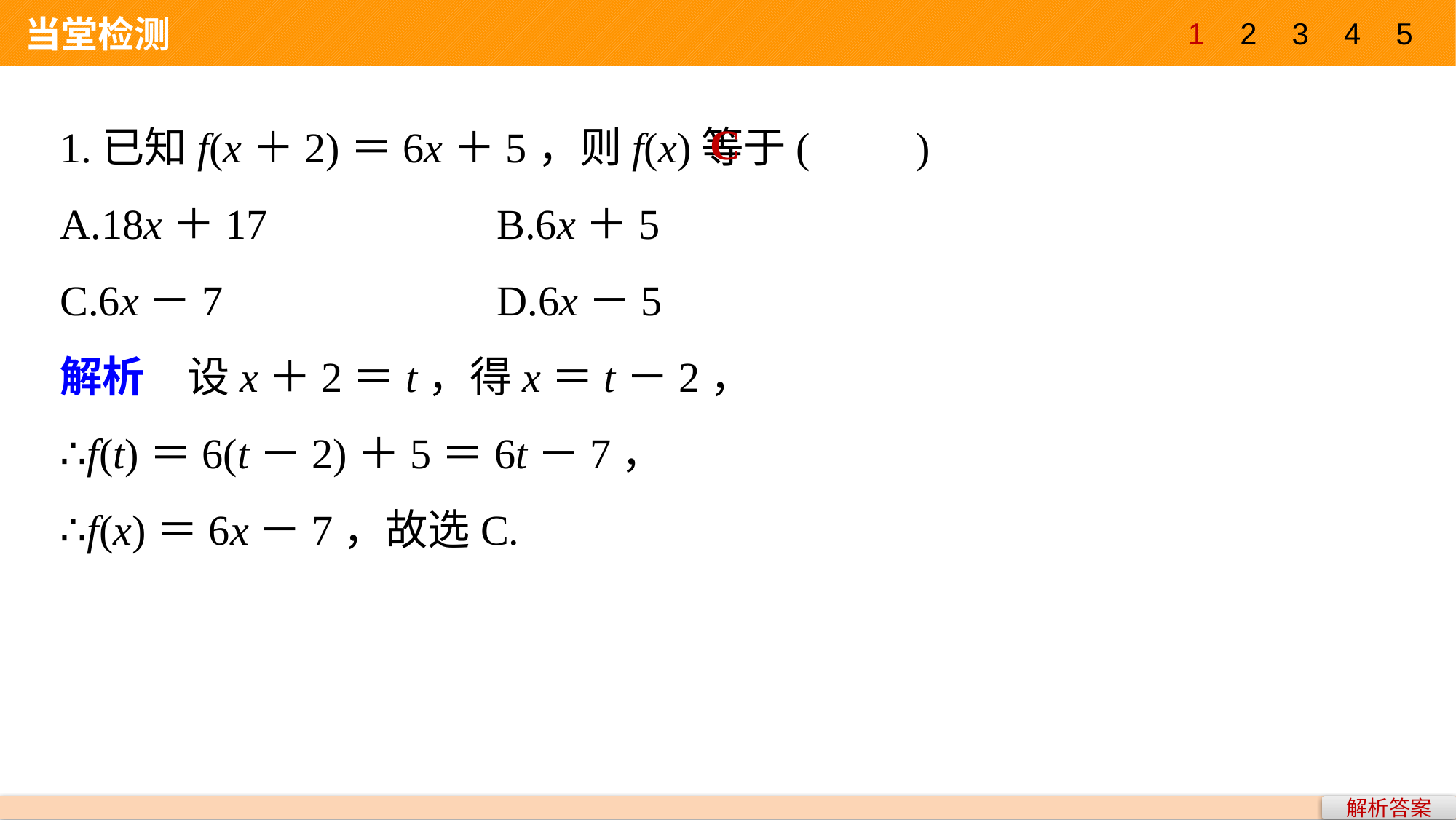

1
2
3
4
5
  当堂检测
1.已知f(x＋2)＝6x＋5，则f(x)等于(　　)
A.18x＋17  			B.6x＋5
C.6x－7  			D.6x－5
解析　设x＋2＝t，得x＝t－2，
∴f(t)＝6(t－2)＋5＝6t－7，
∴f(x)＝6x－7，故选C.
C
解析答案